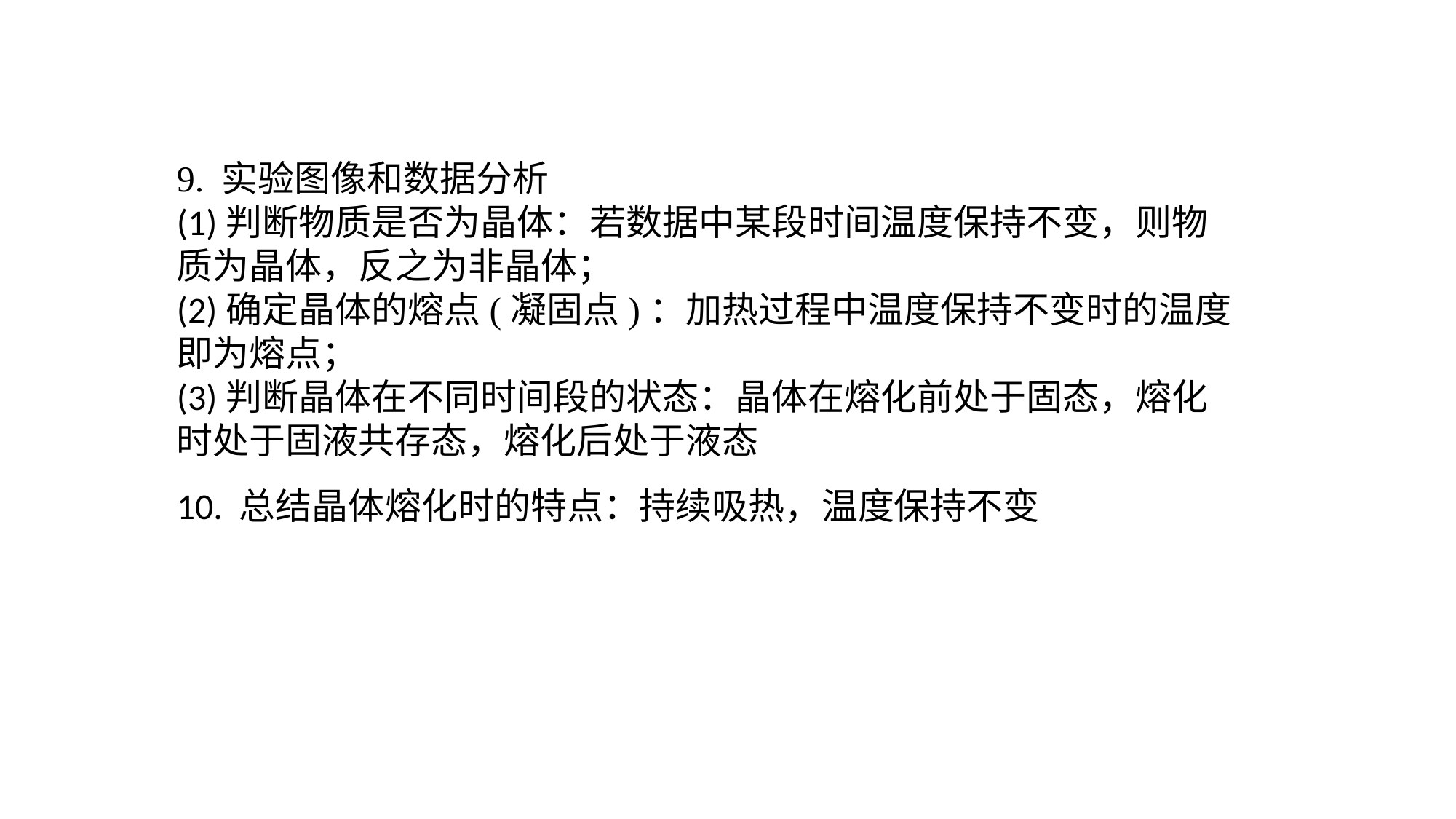

9. 实验图像和数据分析(1)判断物质是否为晶体：若数据中某段时间温度保持不变，则物质为晶体，反之为非晶体；(2)确定晶体的熔点(凝固点)：加热过程中温度保持不变时的温度即为熔点；(3)判断晶体在不同时间段的状态：晶体在熔化前处于固态，熔化时处于固液共存态，熔化后处于液态10. 总结晶体熔化时的特点：持续吸热，温度保持不变